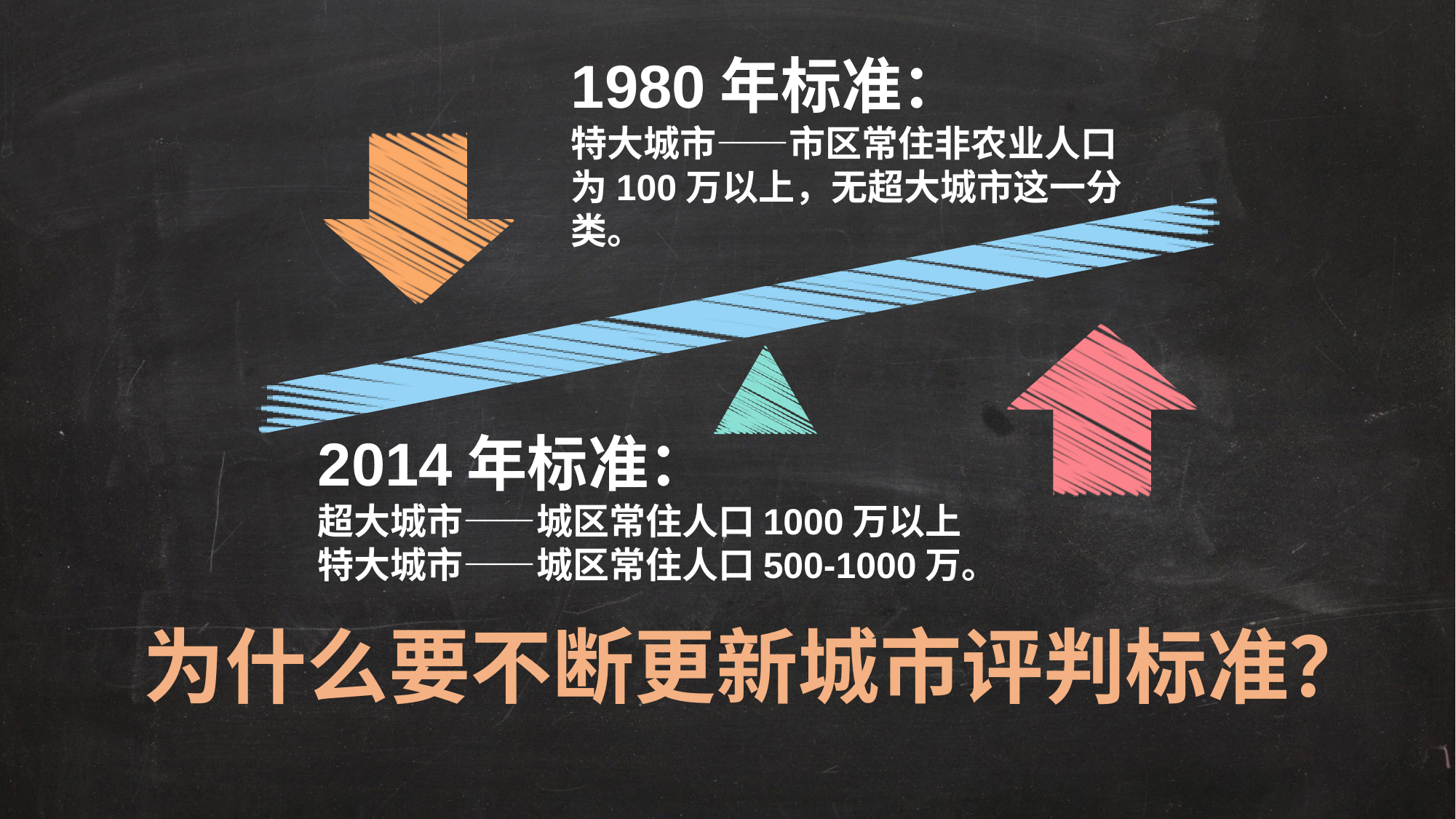

1980年标准：
特大城市——市区常住非农业人口为100万以上，无超大城市这一分类。

2014年标准：
超大城市——城区常住人口1000万以上
特大城市——城区常住人口500-1000万。
为什么要不断更新城市评判标准？